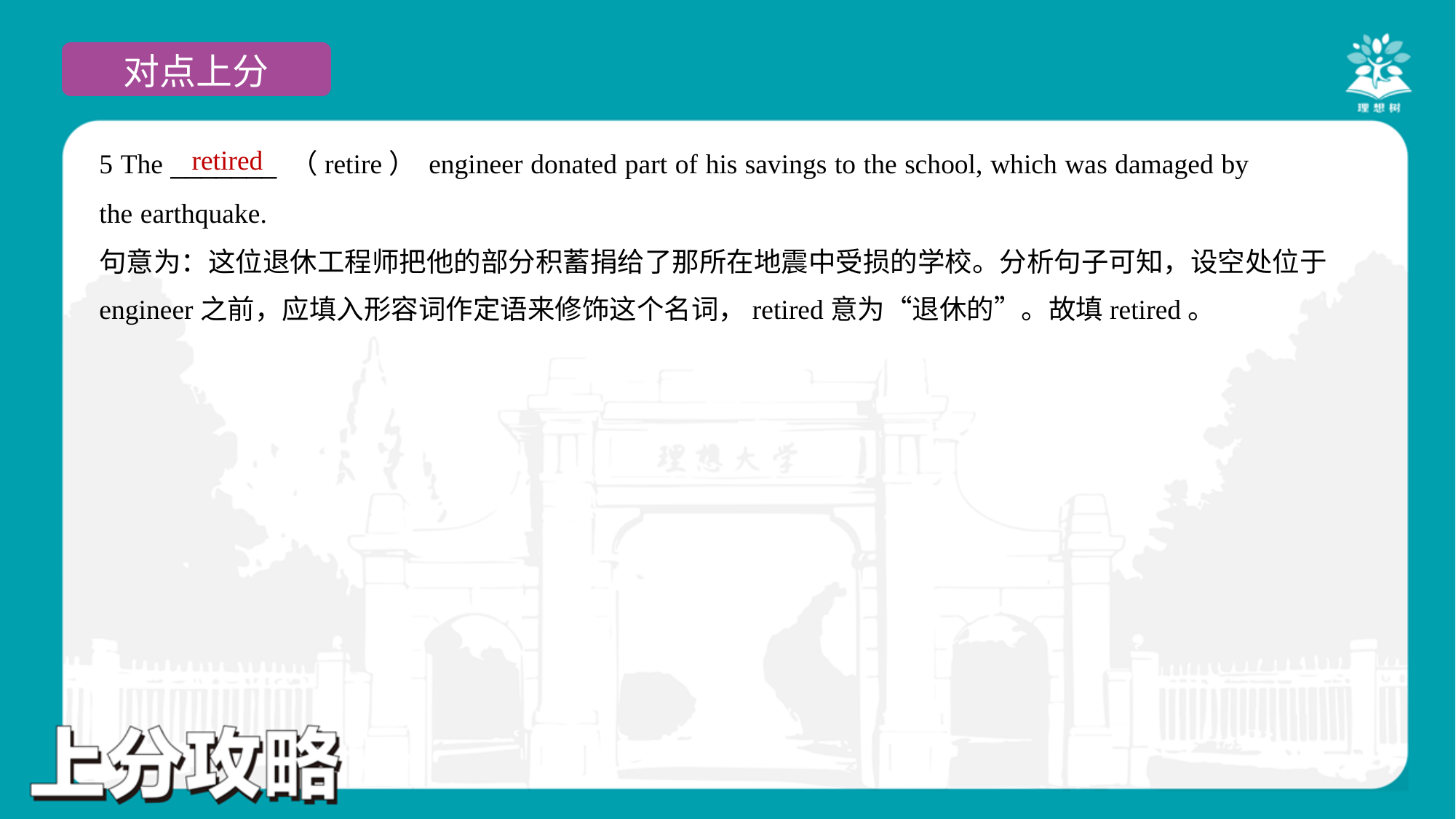

retired
5 The _______ （retire） engineer donated part of his savings to the school, which was damaged by
the earthquake.
句意为：这位退休工程师把他的部分积蓄捐给了那所在地震中受损的学校。分析句子可知，设空处位于
engineer之前，应填入形容词作定语来修饰这个名词，retired意为“退休的”。故填retired。